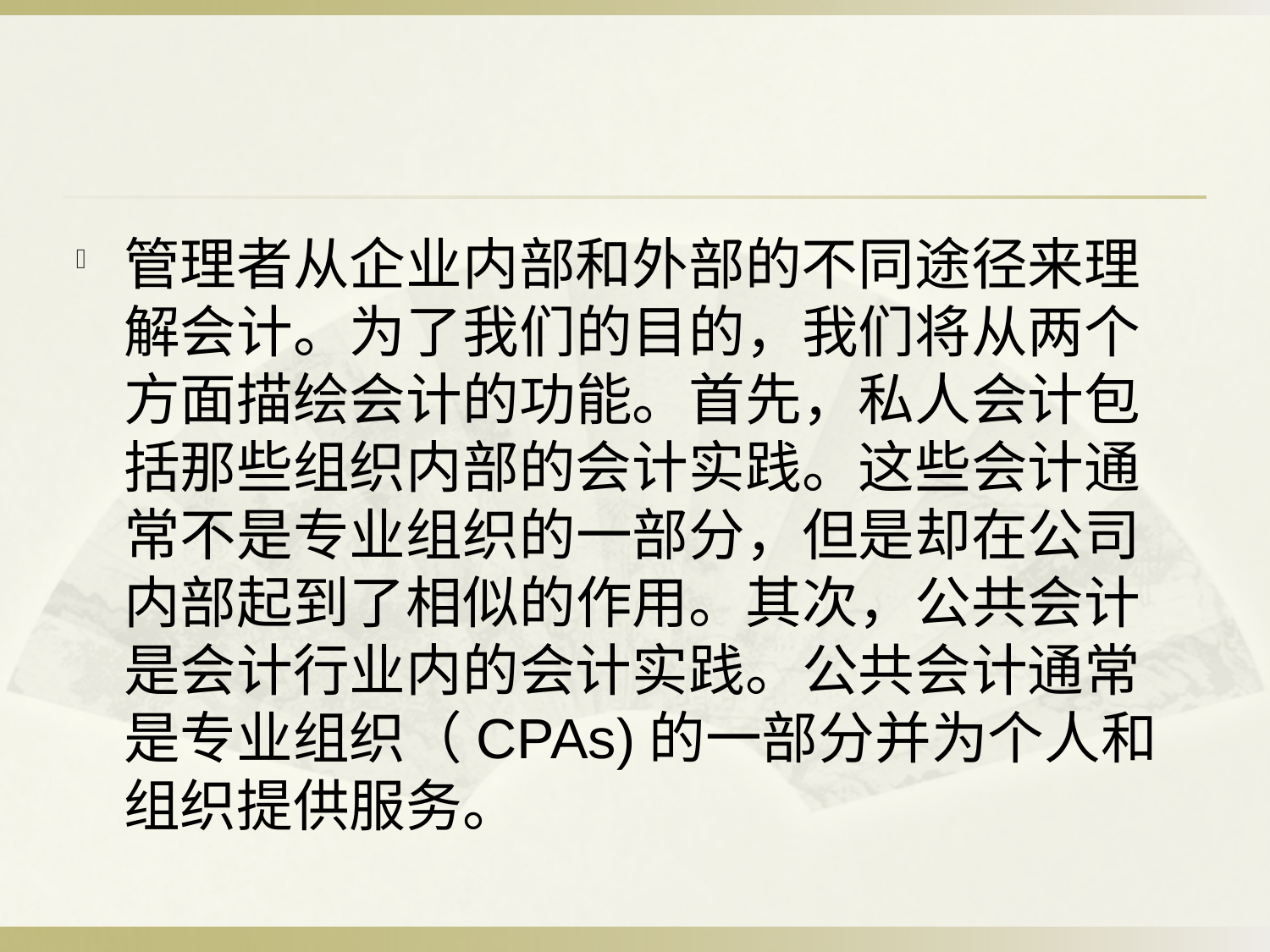

#
管理者从企业内部和外部的不同途径来理解会计。为了我们的目的，我们将从两个方面描绘会计的功能。首先，私人会计包括那些组织内部的会计实践。这些会计通常不是专业组织的一部分，但是却在公司内部起到了相似的作用。其次，公共会计是会计行业内的会计实践。公共会计通常是专业组织（CPAs)的一部分并为个人和组织提供服务。